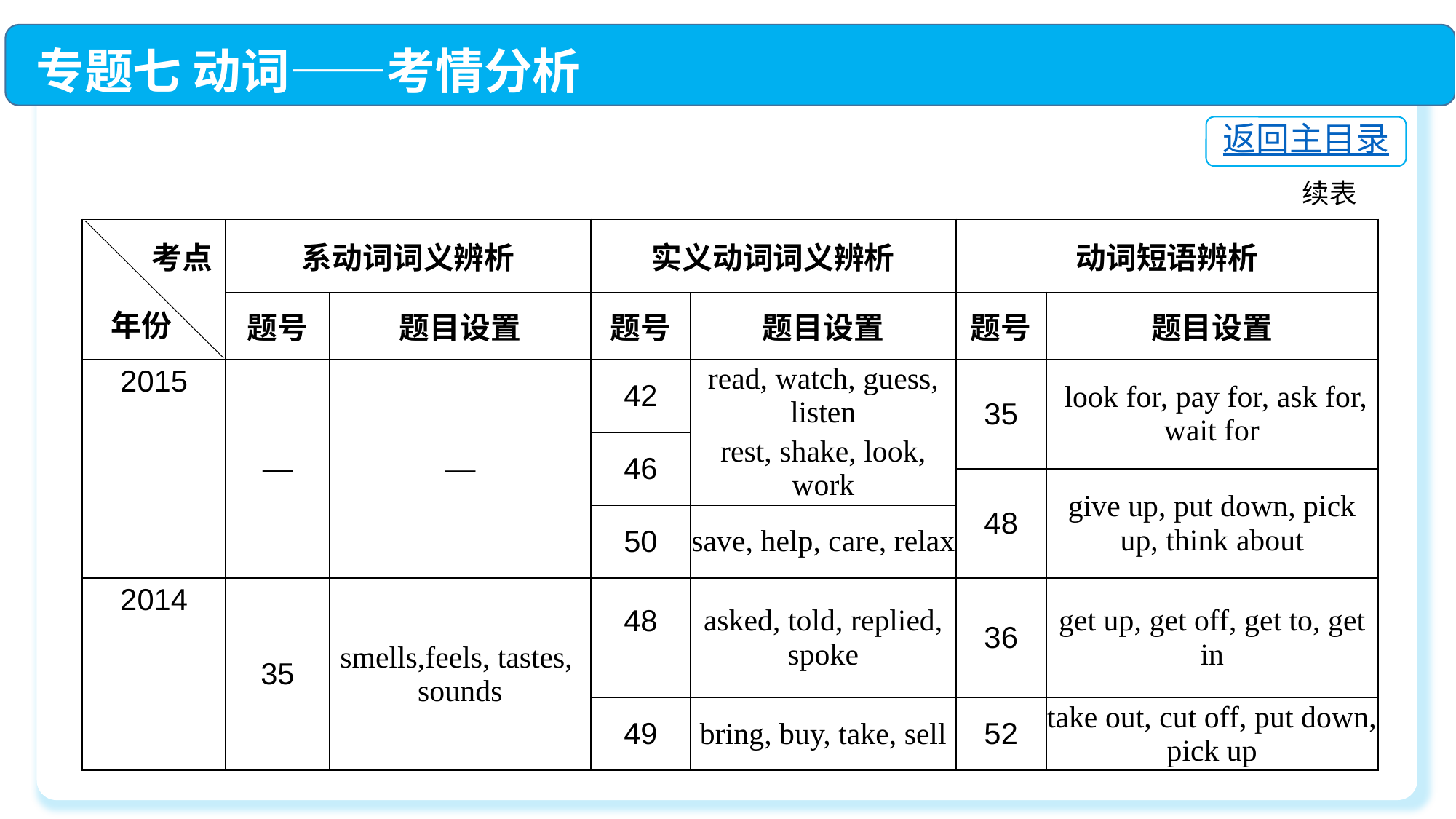

专题七 动词——考情分析

返回主目录
续表
|  | 系动词词义辨析 |  | 实义动词词义辨析 |  | 动词短语辨析 |  |
| --- | --- | --- | --- | --- | --- | --- |
|  | 题号 | 题目设置 | 题号 | 题目设置 | 题号 | 题目设置 |
| 2015 | — | — | 42 | read, watch, guess, listen | 35 | look for, pay for, ask for, wait for |
|  |  |  |  | rest, shake, look, work |  |  |
|  |  |  | 46 |  |  |  |
|  |  |  |  |  | 48 | give up, put down, pick up, think about |
|  |  |  | 50 | save, help, care, relax |  |  |
| 2014 | 35 | smells,feels, tastes, sounds | 48 | asked, told, replied, spoke | 36 | get up, get off, get to, get in |
|  |  |  | 49 | bring, buy, take, sell | 52 | take out, cut off, put down, pick up |
考点
年份